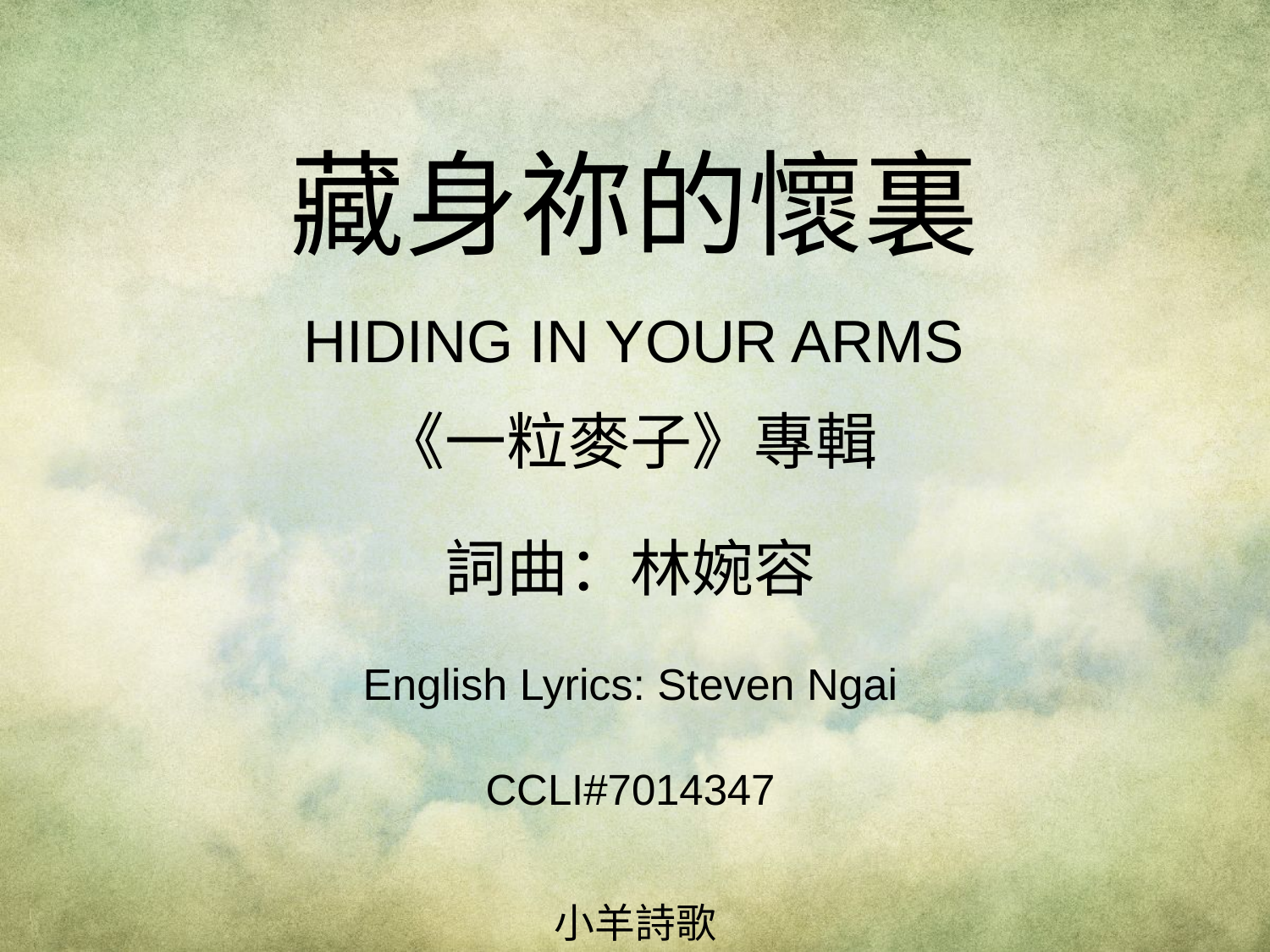

藏身祢的懷裏
HIDING IN YOUR ARMS
# 《一粒麥子》專輯 詞曲：林婉容 English Lyrics: Steven Ngai CCLI#7014347

小羊詩歌